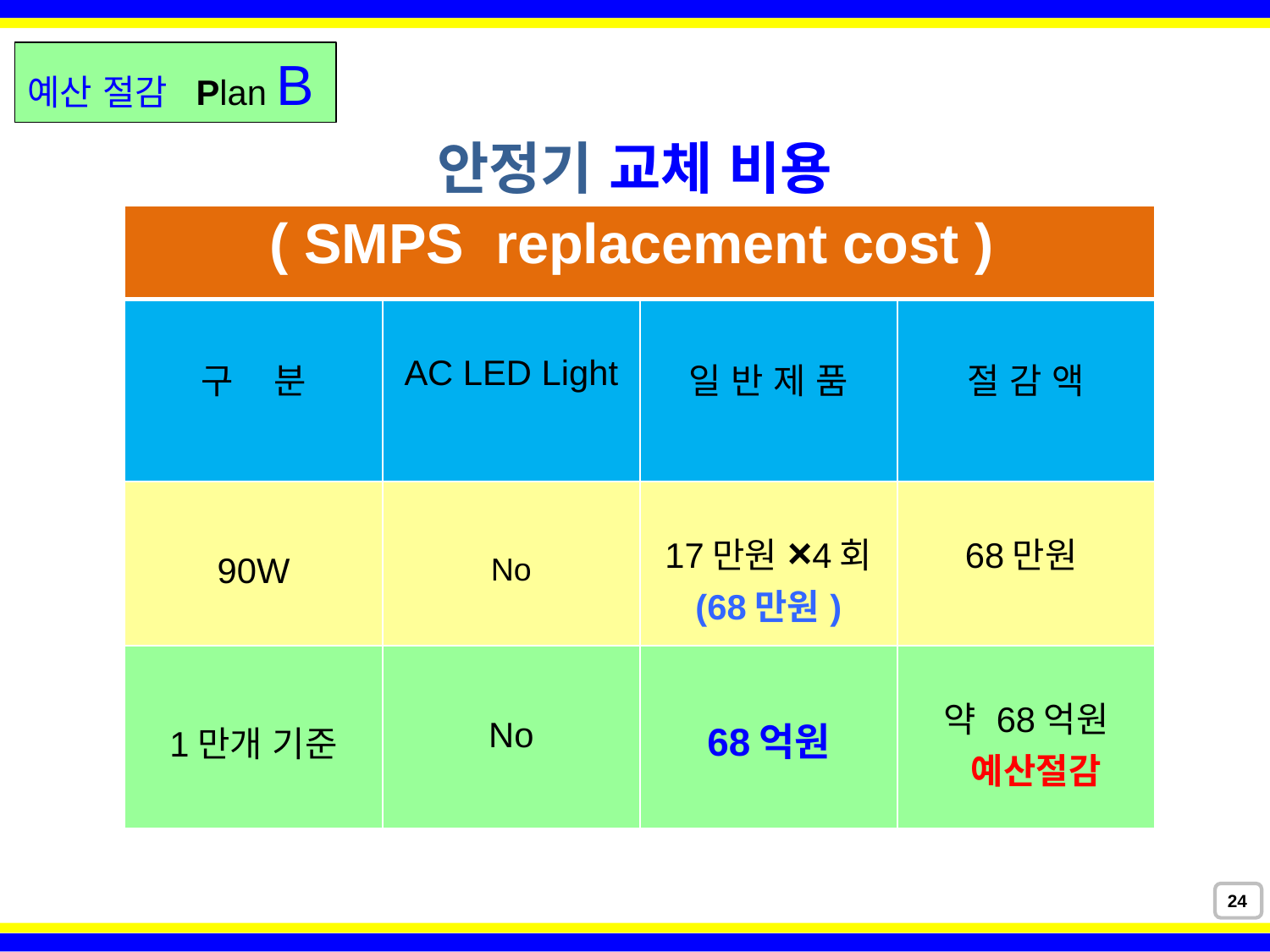

예산 절감  Plan B
안정기 교체 비용
| ( SMPS replacement cost ) |  |  |  |
| --- | --- | --- | --- |
| 구 분 | AC LED Light | 일 반 제 품 | 절 감 액 |
| 90W | No | 17만원×4회 (68만원) | 68만원 |
| 1만개 기준 | No | 68억원 | 약 68억원 예산절감 |

24